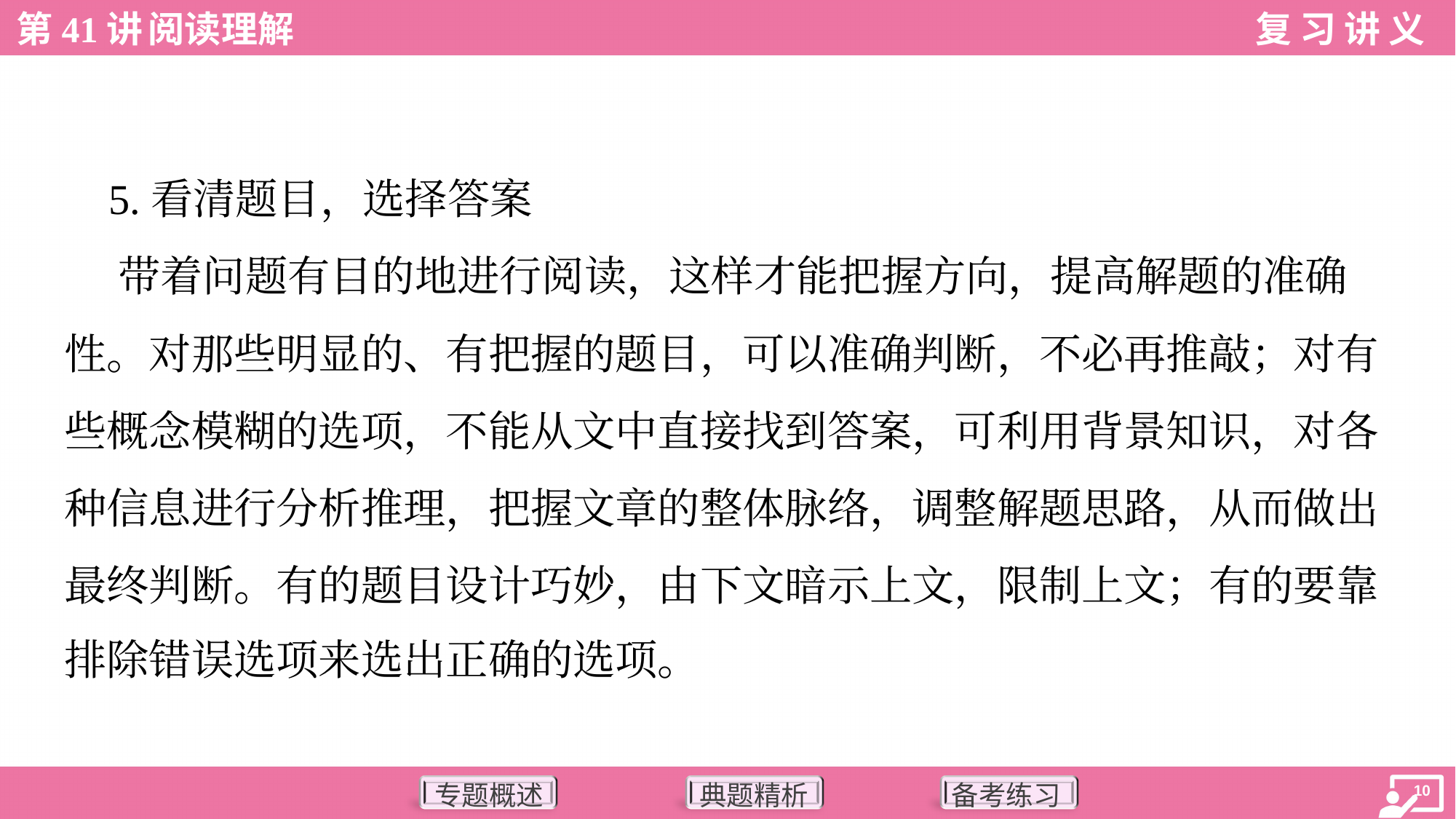

5.看清题目，选择答案
    带着问题有目的地进行阅读，这样才能把握方向，提高解题的准确
性。对那些明显的、有把握的题目，可以准确判断，不必再推敲；对有
些概念模糊的选项，不能从文中直接找到答案，可利用背景知识，对各
种信息进行分析推理，把握文章的整体脉络，调整解题思路，从而做出
最终判断。有的题目设计巧妙，由下文暗示上文，限制上文；有的要靠
排除错误选项来选出正确的选项。